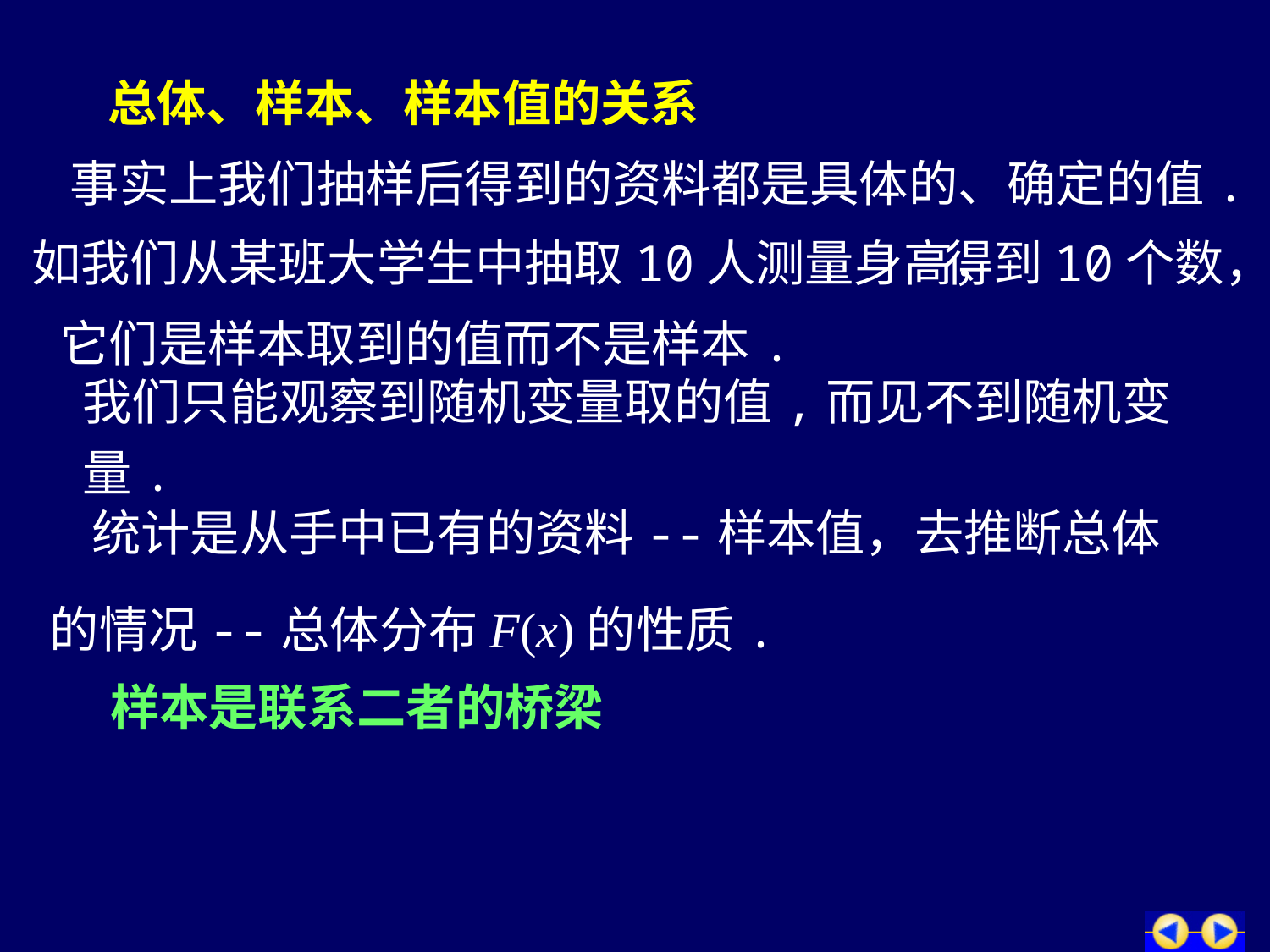

总体、样本、样本值的关系
事实上我们抽样后得到的资料都是具体的、确定的值.
如我们从某班大学生中抽取10人测量身高，
得到10个数，
它们是样本取到的值而不是样本.
我们只能观察到随机变量取的值,而见不到随机变量.
统计是从手中已有的资料--样本值，去推断总体
的情况--总体分布F(x)的性质.
样本是联系二者的桥梁
18